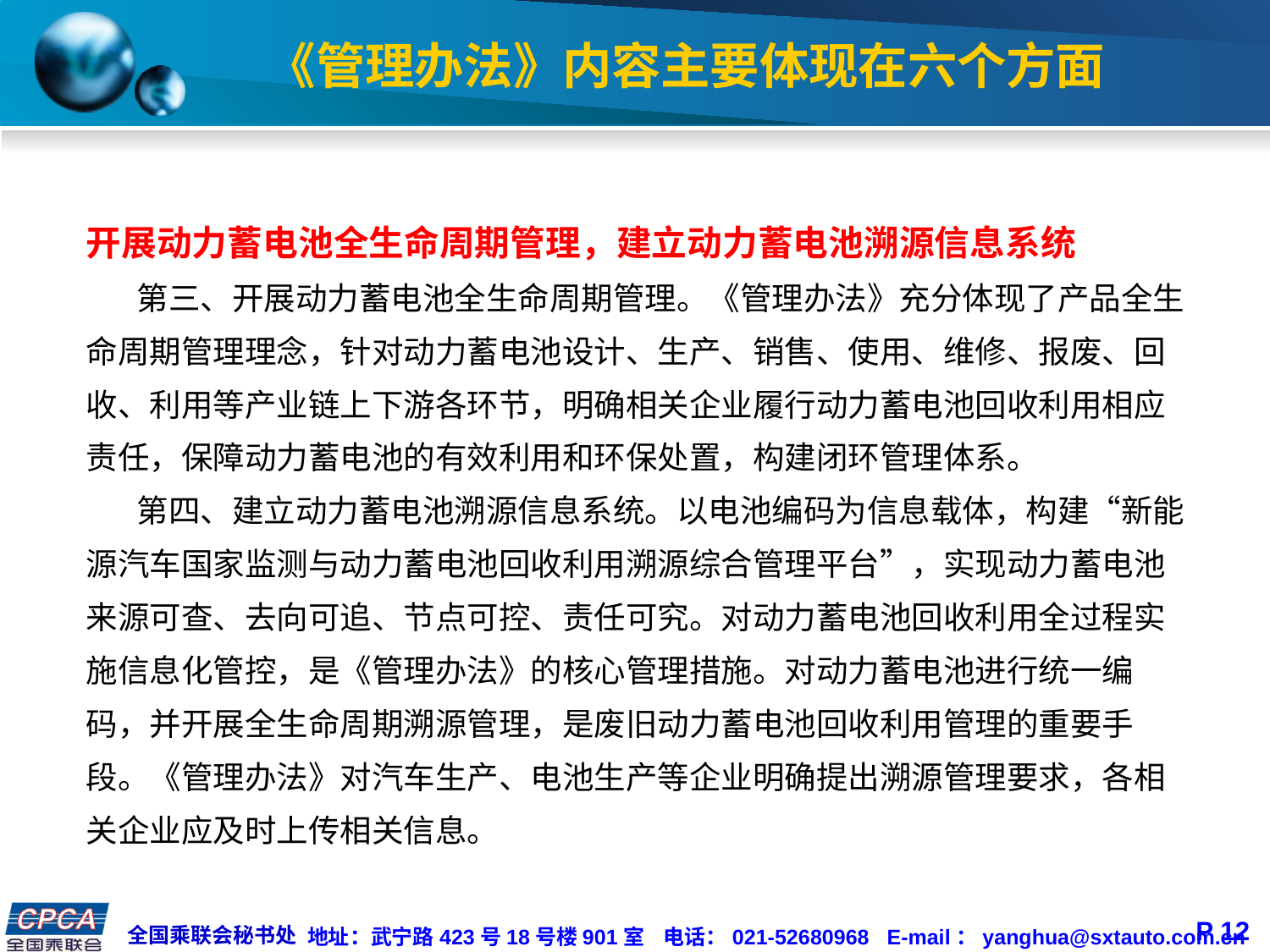

# 《管理办法》内容主要体现在六个方面
开展动力蓄电池全生命周期管理，建立动力蓄电池溯源信息系统
      第三、开展动力蓄电池全生命周期管理。《管理办法》充分体现了产品全生命周期管理理念，针对动力蓄电池设计、生产、销售、使用、维修、报废、回收、利用等产业链上下游各环节，明确相关企业履行动力蓄电池回收利用相应责任，保障动力蓄电池的有效利用和环保处置，构建闭环管理体系。
      第四、建立动力蓄电池溯源信息系统。以电池编码为信息载体，构建“新能源汽车国家监测与动力蓄电池回收利用溯源综合管理平台”，实现动力蓄电池来源可查、去向可追、节点可控、责任可究。对动力蓄电池回收利用全过程实施信息化管控，是《管理办法》的核心管理措施。对动力蓄电池进行统一编码，并开展全生命周期溯源管理，是废旧动力蓄电池回收利用管理的重要手段。《管理办法》对汽车生产、电池生产等企业明确提出溯源管理要求，各相关企业应及时上传相关信息。